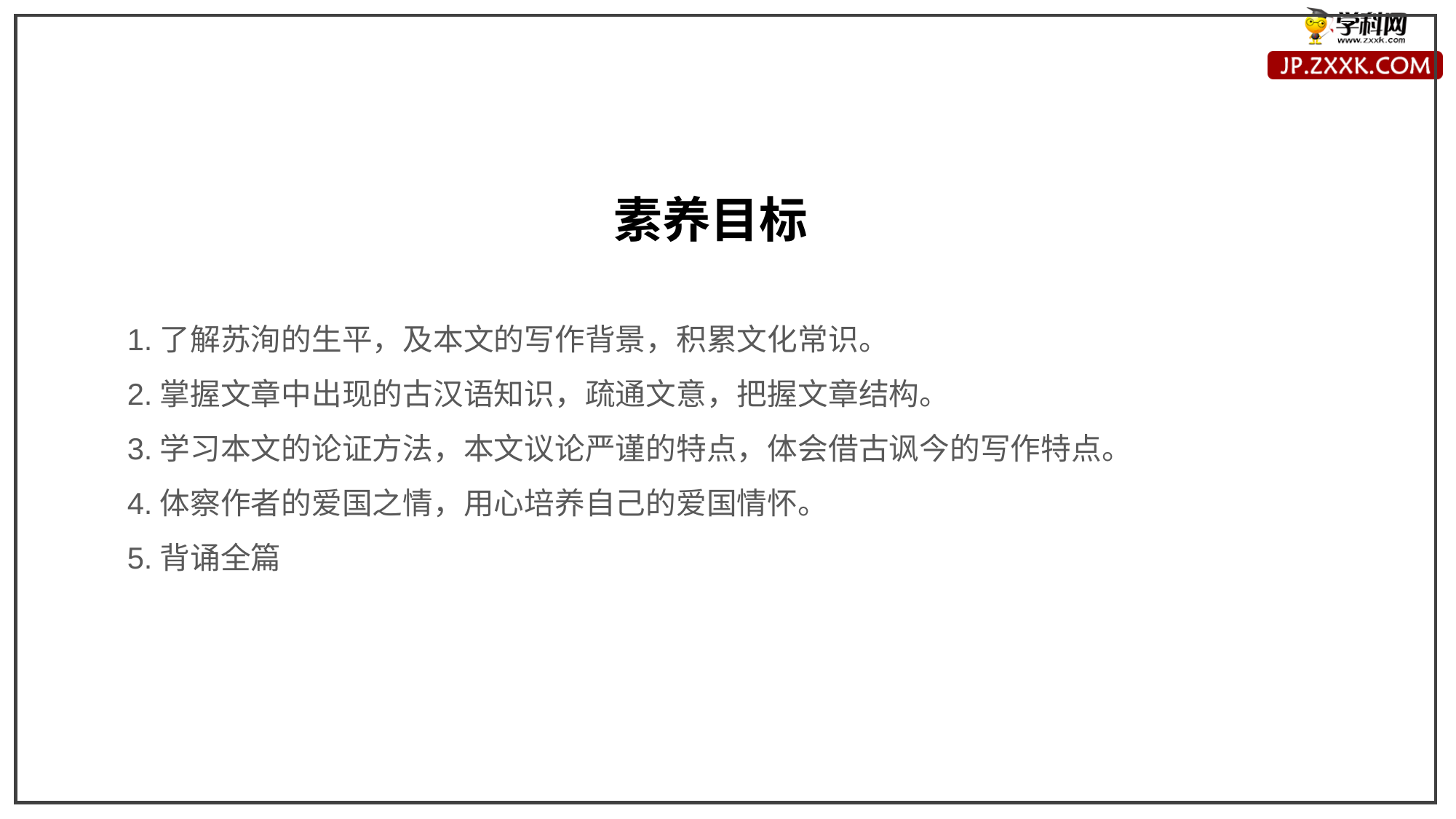

素养目标
1.了解苏洵的生平，及本文的写作背景，积累文化常识。
2.掌握文章中出现的古汉语知识，疏通文意，把握文章结构。
3.学习本文的论证方法，本文议论严谨的特点，体会借古讽今的写作特点。
4.体察作者的爱国之情，用心培养自己的爱国情怀。
5.背诵全篇